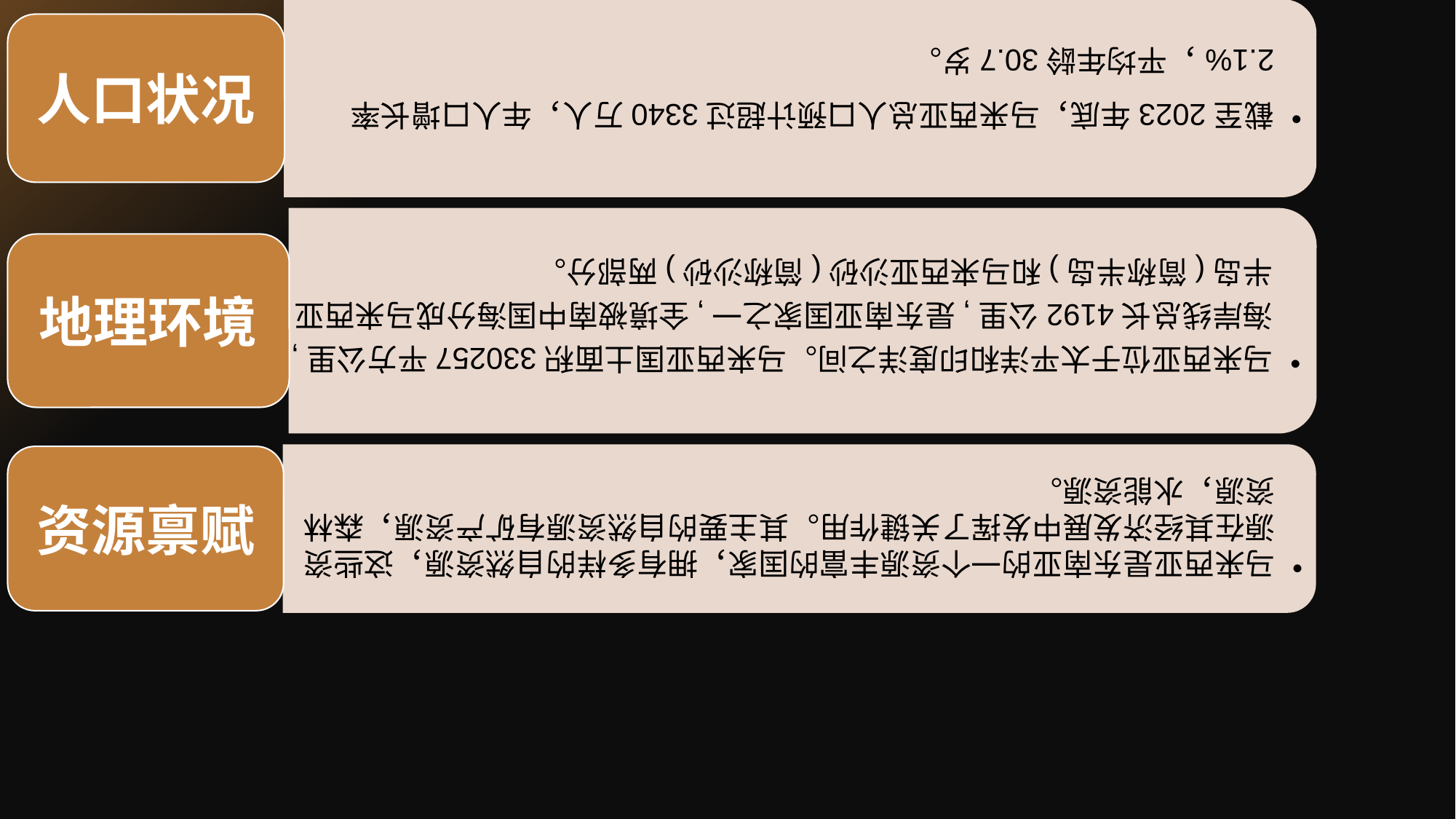

# 一、基本情况
截至2023年底，马来西亚总人口预计超过3340万人，年人口增长率2.1%，平均年龄30.7岁。
人口状况
马来西亚位于太平洋和印度洋之间。马来西亚国土面积330257平方公里,海岸线总长4192公里,是东南亚国家之一,全境被南中国海分成马来西亚半岛(简称半岛)和马来西亚沙砂(简称沙砂)两部分。
地理环境
马来西亚是东南亚的一个资源丰富的国家，拥有多样的自然资源，这些资源在其经济发展中发挥了关键作用。其主要的自然资源有矿产资源，森林资源，水能资源。
资源禀赋